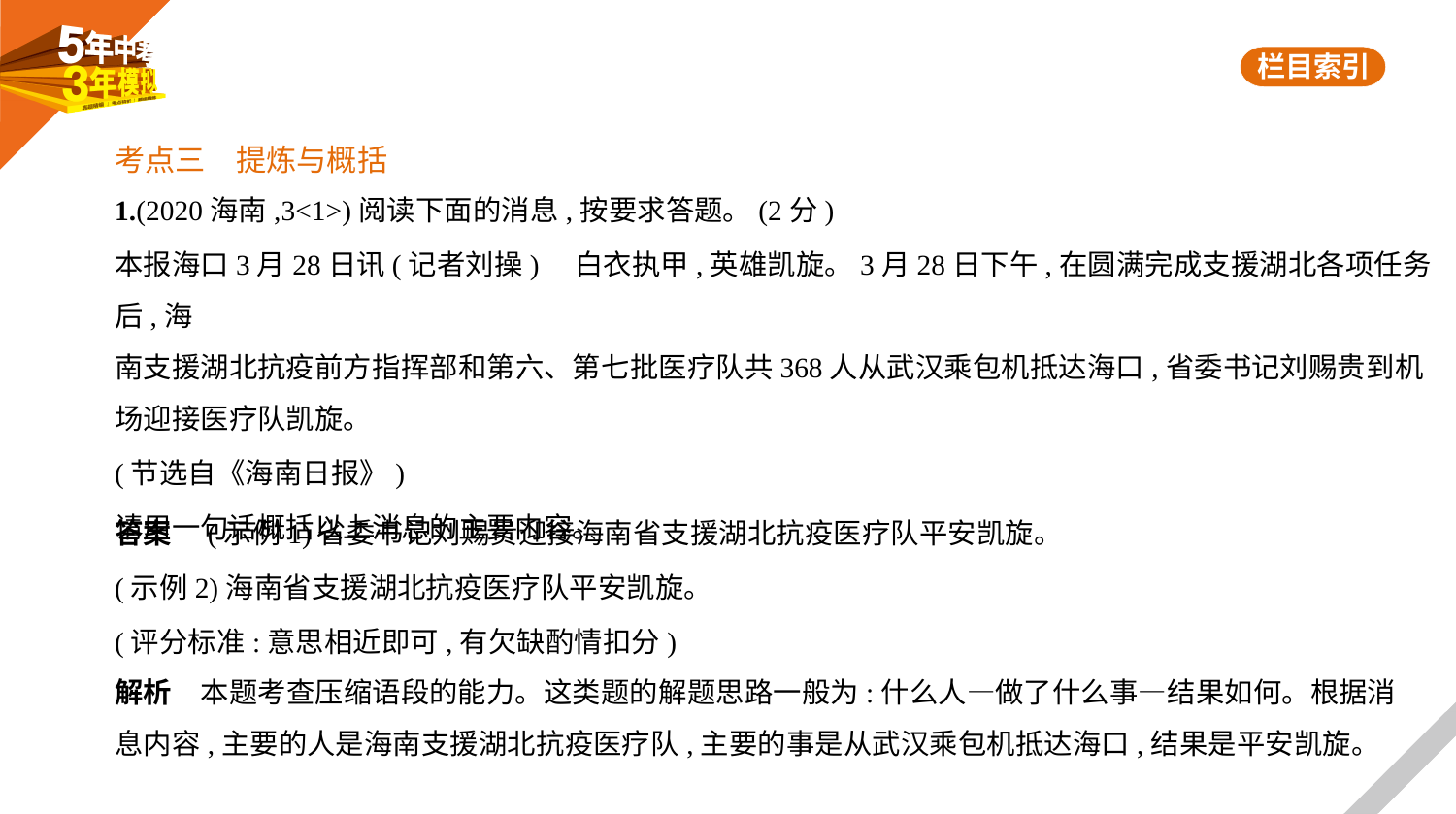

考点三　提炼与概括
1.(2020海南,3<1>)阅读下面的消息,按要求答题。(2分)
本报海口3月28日讯(记者刘操)　白衣执甲,英雄凯旋。3月28日下午,在圆满完成支援湖北各项任务后,海
南支援湖北抗疫前方指挥部和第六、第七批医疗队共368人从武汉乘包机抵达海口,省委书记刘赐贵到机
场迎接医疗队凯旋。
(节选自《海南日报》)
请用一句话概括以上消息的主要内容。
答案　(示例1)省委书记刘赐贵迎接海南省支援湖北抗疫医疗队平安凯旋。
(示例2)海南省支援湖北抗疫医疗队平安凯旋。
(评分标准:意思相近即可,有欠缺酌情扣分)
解析　本题考查压缩语段的能力。这类题的解题思路一般为:什么人—做了什么事—结果如何。根据消
息内容,主要的人是海南支援湖北抗疫医疗队,主要的事是从武汉乘包机抵达海口,结果是平安凯旋。